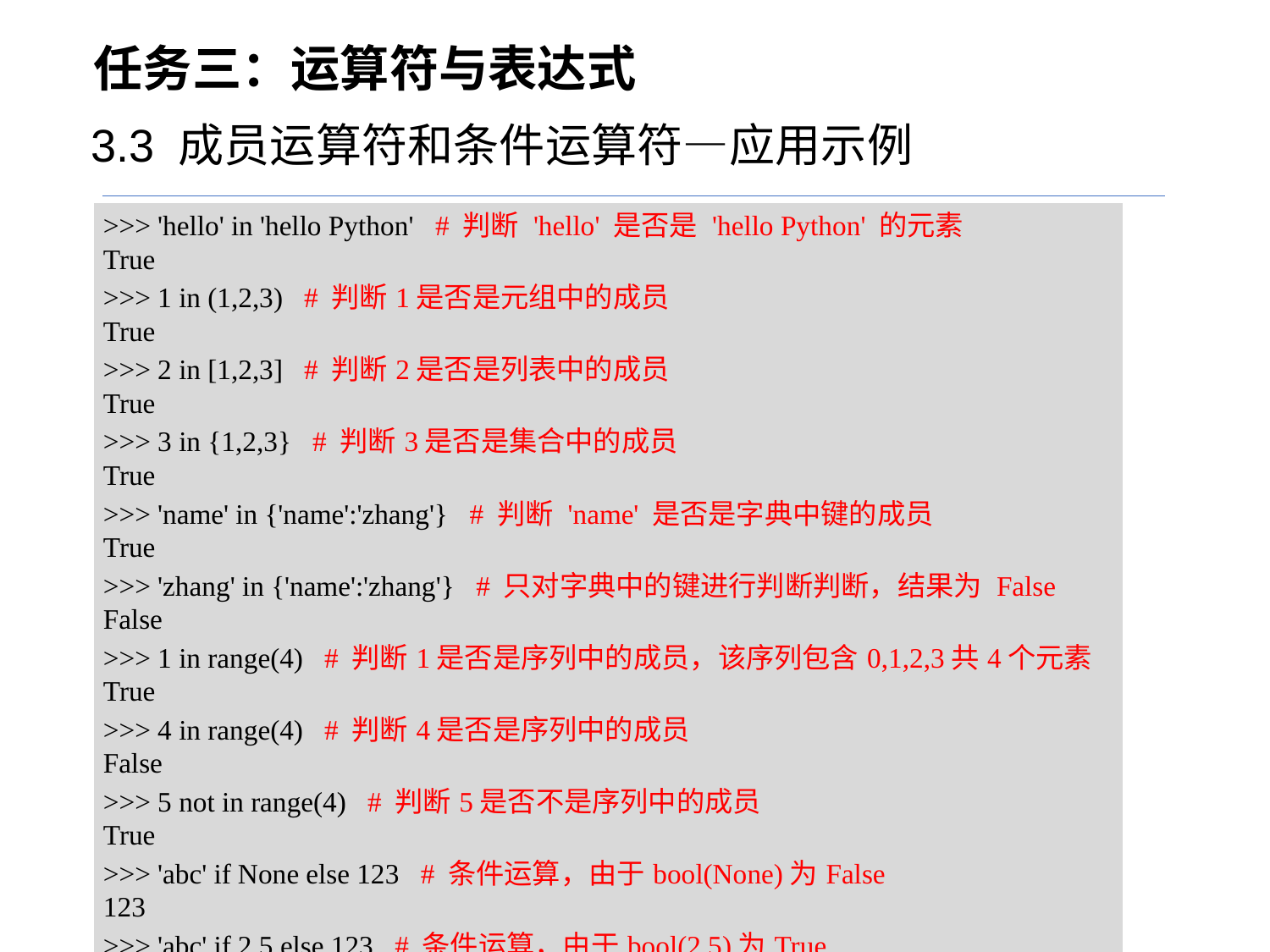

任务三：运算符与表达式
3.3 成员运算符和条件运算符—应用示例
| >>> 'hello' in 'hello Python' # 判断 'hello' 是否是 'hello Python' 的元素 True >>> 1 in (1,2,3) # 判断1是否是元组中的成员 True >>> 2 in [1,2,3] # 判断2是否是列表中的成员 True >>> 3 in {1,2,3} # 判断3是否是集合中的成员 True >>> 'name' in {'name':'zhang'} # 判断 'name' 是否是字典中键的成员 True >>> 'zhang' in {'name':'zhang'} # 只对字典中的键进行判断判断，结果为 False False >>> 1 in range(4) # 判断1是否是序列中的成员，该序列包含0,1,2,3共4个元素 True >>> 4 in range(4) # 判断4是否是序列中的成员 False >>> 5 not in range(4) # 判断5是否不是序列中的成员 True >>> 'abc' if None else 123 # 条件运算，由于bool(None)为False 123 >>> 'abc' if 2.5 else 123 # 条件运算，由于bool(2.5)为True 'abc' |
| --- |